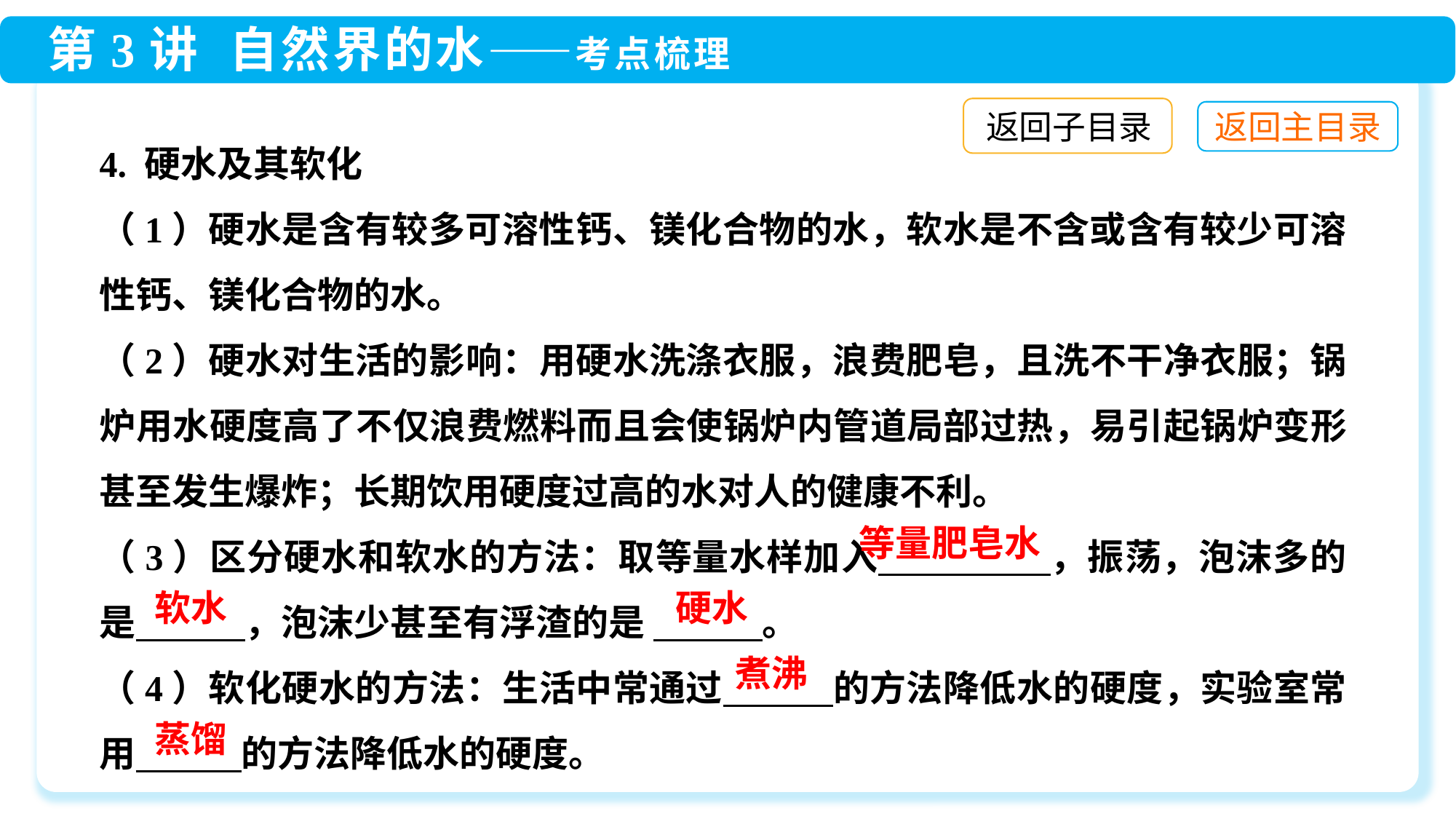

返回子目录
4. 硬水及其软化
（1）硬水是含有较多可溶性钙、镁化合物的水，软水是不含或含有较少可溶性钙、镁化合物的水。
（2）硬水对生活的影响：用硬水洗涤衣服，浪费肥皂，且洗不干净衣服；锅炉用水硬度高了不仅浪费燃料而且会使锅炉内管道局部过热，易引起锅炉变形甚至发生爆炸；长期饮用硬度过高的水对人的健康不利。
（3）区分硬水和软水的方法：取等量水样加入　           　，振荡，泡沫多的是　　　，泡沫少甚至有浮渣的是 　　　。
（4）软化硬水的方法：生活中常通过　　　的方法降低水的硬度，实验室常用　    　的方法降低水的硬度。
等量肥皂水
软水
硬水
煮沸
蒸馏